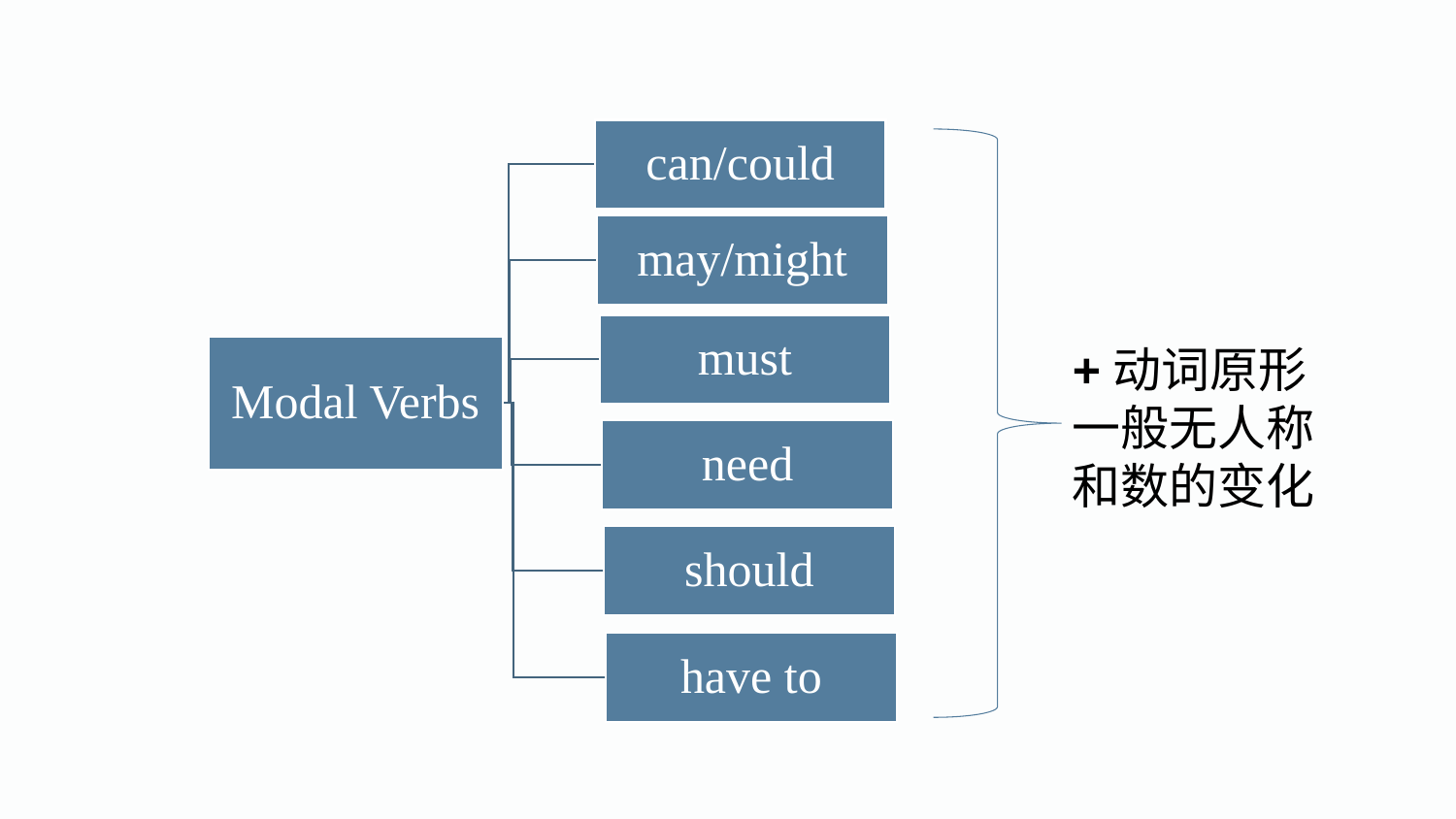

#

Modal Verbs
can/could
may/might
must
need
should
have to

+动词原形
一般无人称和数的变化